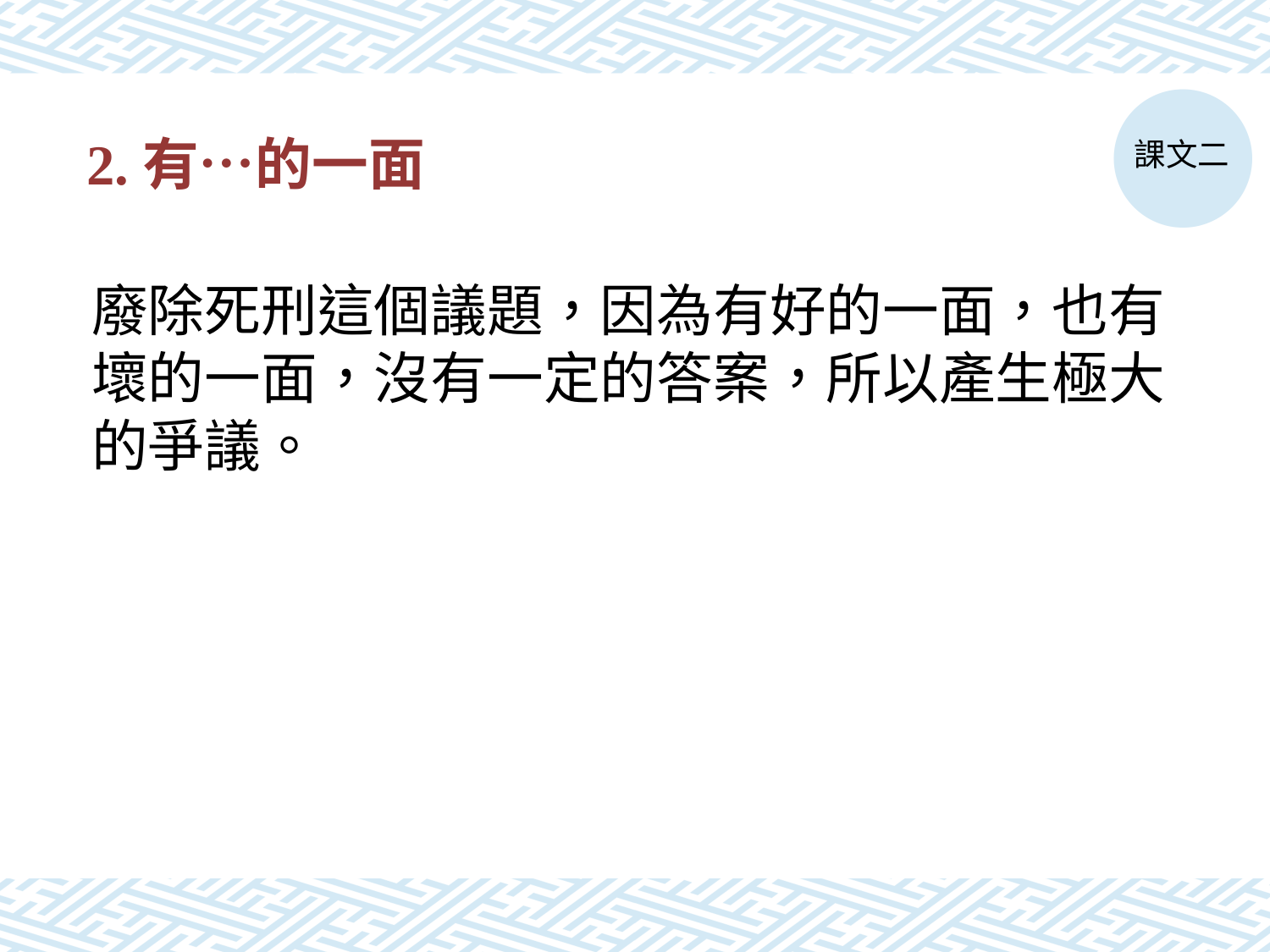

課文二
# 2.有…的一面
廢除死刑這個議題，因為有好的一面，也有壞的一面，沒有一定的答案，所以產生極大的爭議。